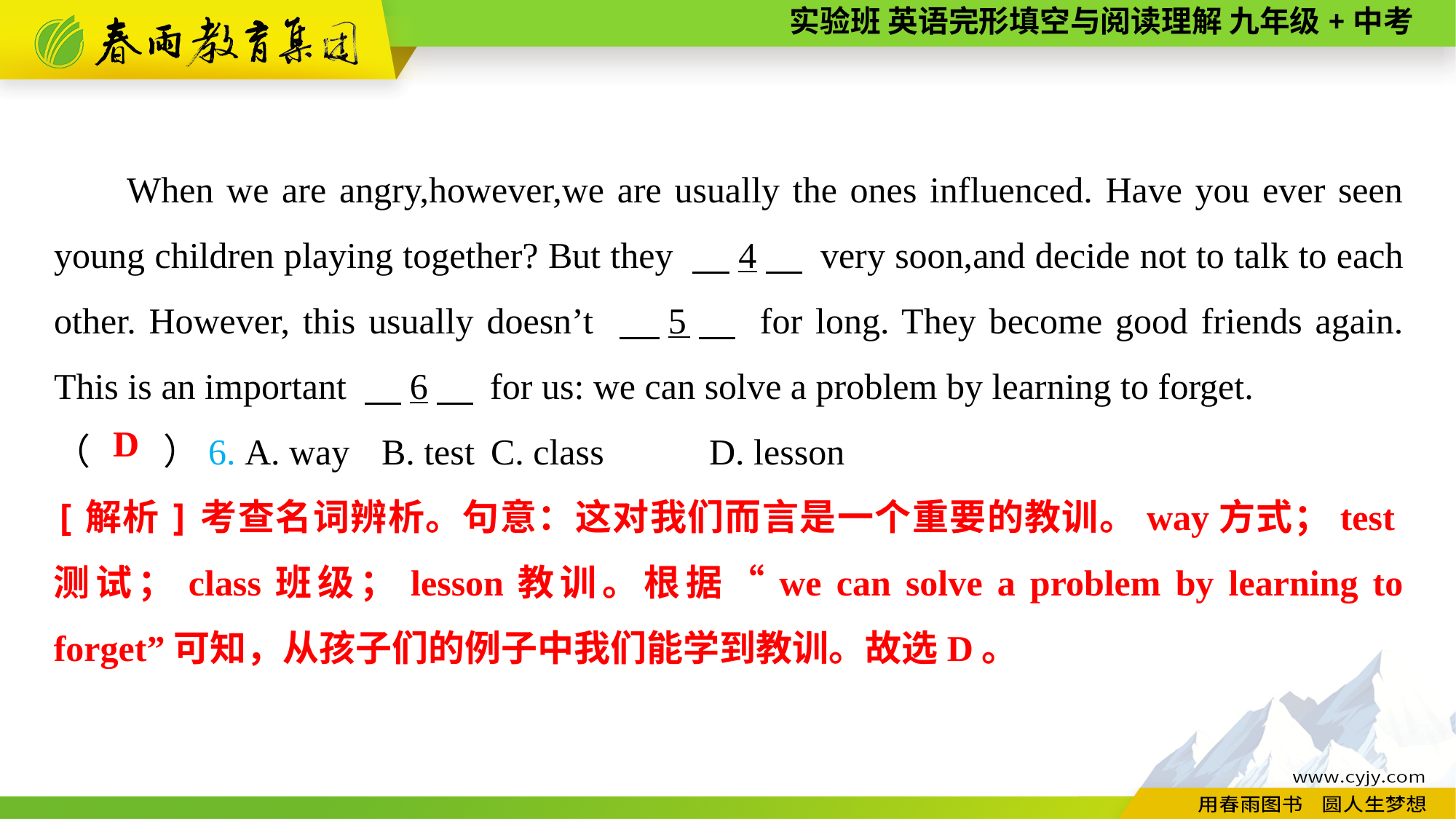

When we are angry,however,we are usually the ones influenced. Have you ever seen young children playing together? But they 　4　 very soon,and decide not to talk to each other. However, this usually doesn’t 　5　 for long. They become good friends again. This is an important 　6　 for us: we can solve a problem by learning to forget.
（　　）6. A. way	B. test	C. class	D. lesson
D
[解析]考查名词辨析。句意：这对我们而言是一个重要的教训。way方式；test测试；class班级；lesson教训。根据“we can solve a problem by learning to forget”可知，从孩子们的例子中我们能学到教训。故选D。